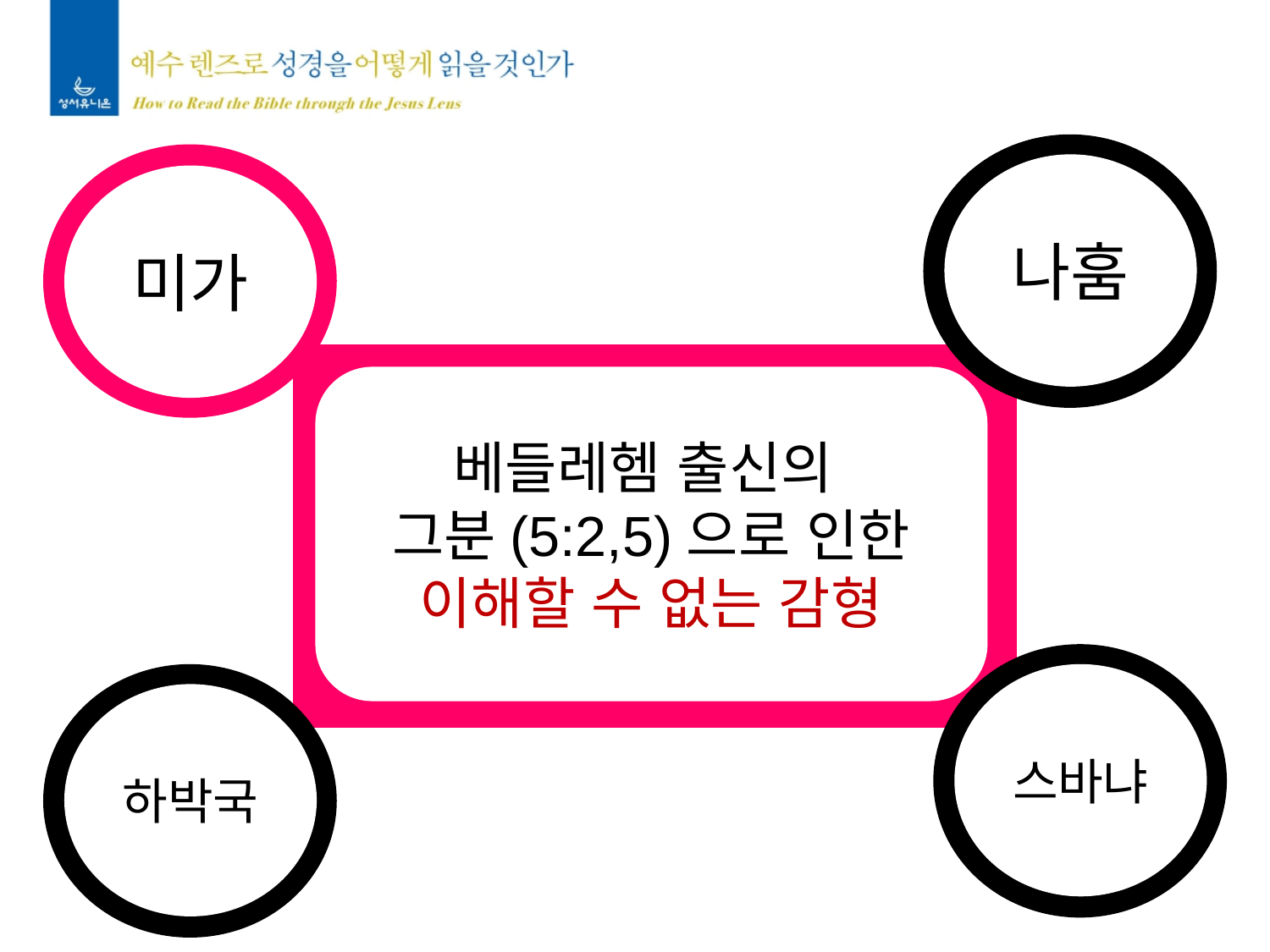

나훔
미가

베들레헴 출신의
그분(5:2,5)으로 인한
이해할 수 없는 감형

스바냐
하박국